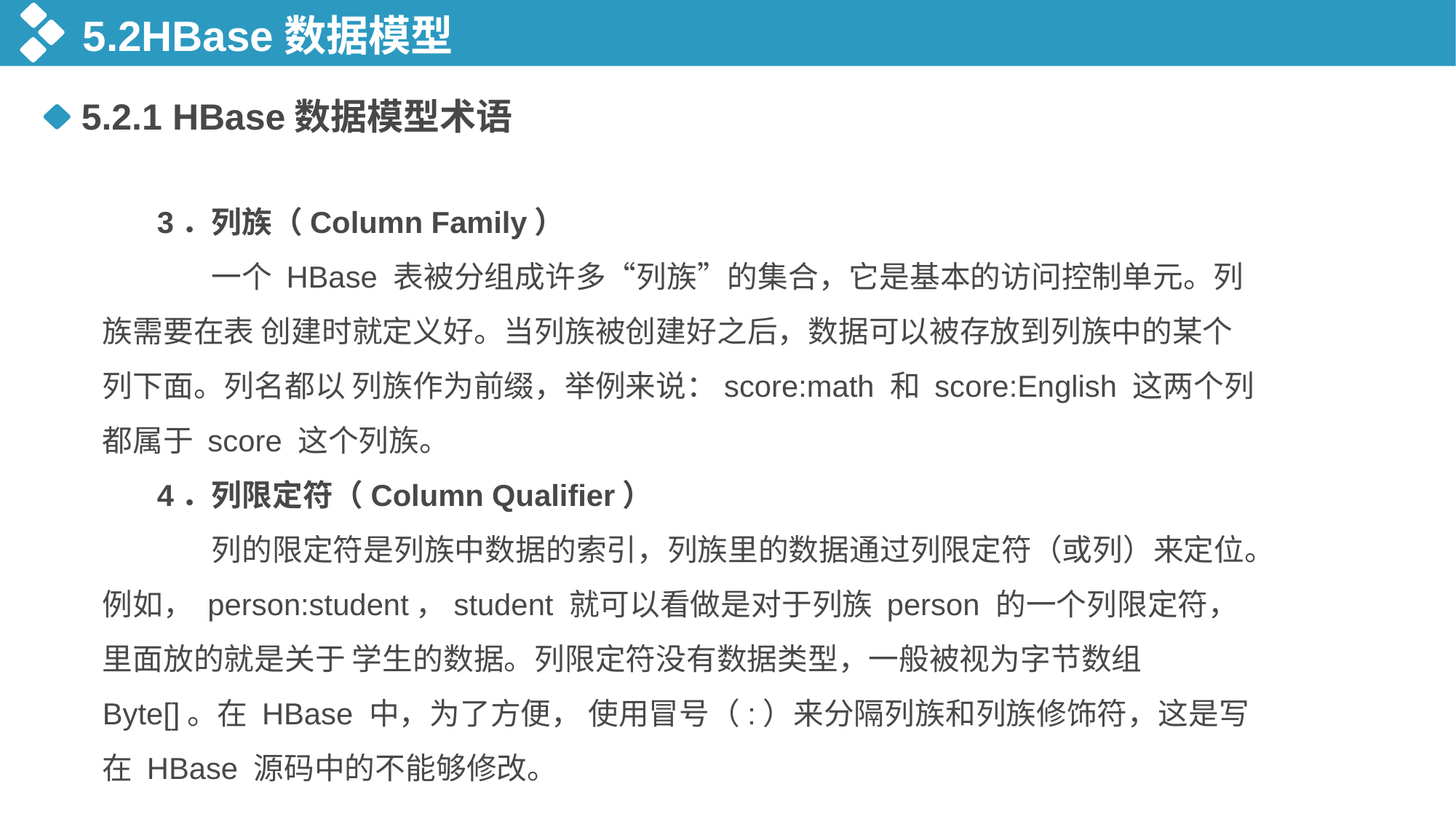

5.2HBase数据模型
5.2.1 HBase数据模型术语

3．列族（Column Family）
	一个 HBase 表被分组成许多“列族”的集合，它是基本的访问控制单元。列族需要在表 创建时就定义好。当列族被创建好之后，数据可以被存放到列族中的某个列下面。列名都以 列族作为前缀，举例来说：score:math 和 score:English 这两个列都属于 score 这个列族。
4．列限定符（Column Qualifier）
	列的限定符是列族中数据的索引，列族里的数据通过列限定符（或列）来定位。例如， person:student，student 就可以看做是对于列族 person 的一个列限定符，里面放的就是关于 学生的数据。列限定符没有数据类型，一般被视为字节数组 Byte[]。在 HBase 中，为了方便， 使用冒号（:）来分隔列族和列族修饰符，这是写在 HBase 源码中的不能够修改。